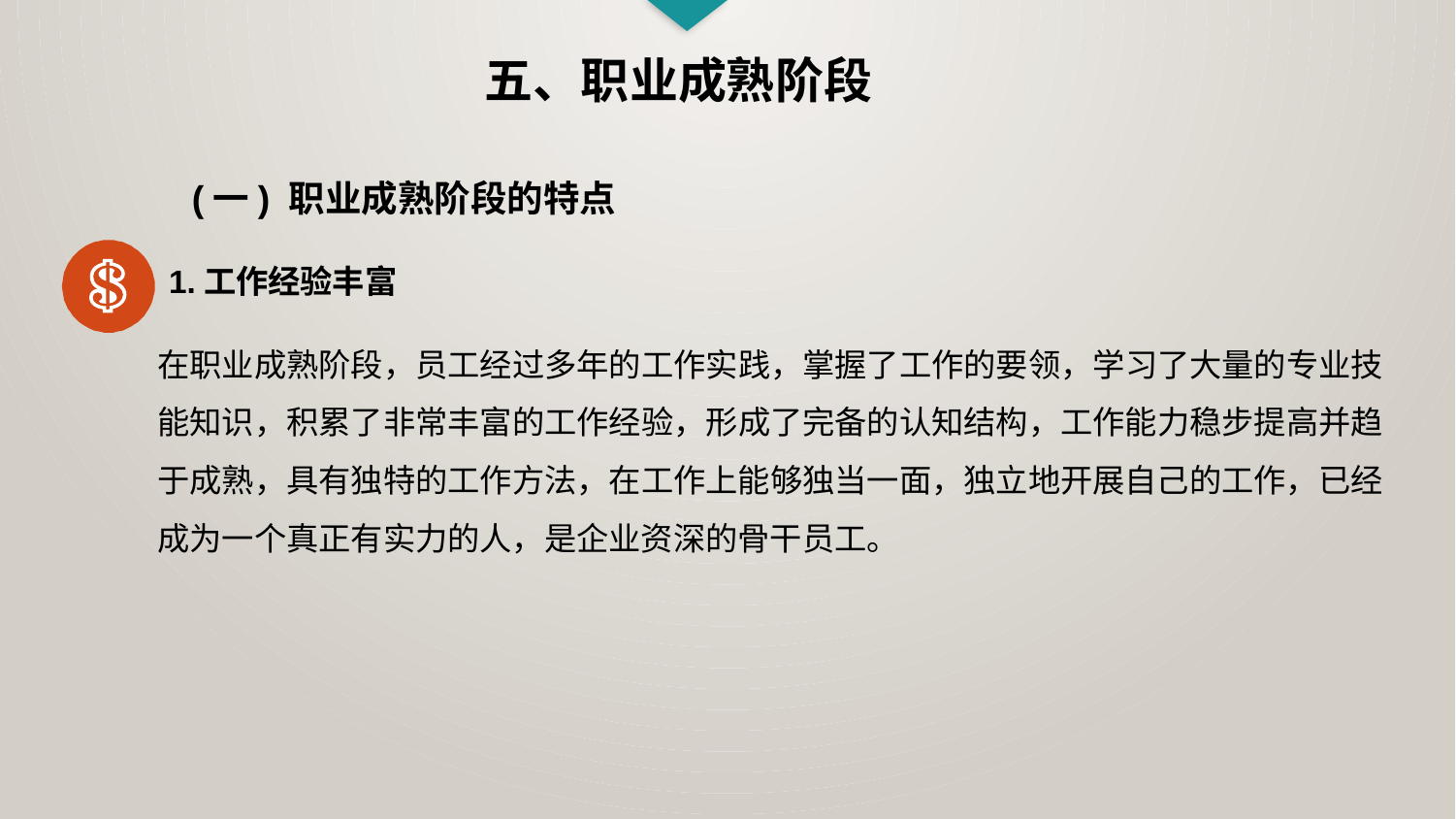

五、职业成熟阶段
(一) 职业成熟阶段的特点

1.工作经验丰富

在职业成熟阶段，员工经过多年的工作实践，掌握了工作的要领，学习了大量的专业技能知识，积累了非常丰富的工作经验，形成了完备的认知结构，工作能力稳步提高并趋于成熟，具有独特的工作方法，在工作上能够独当一面，独立地开展自己的工作，已经成为一个真正有实力的人，是企业资深的骨干员工。
51